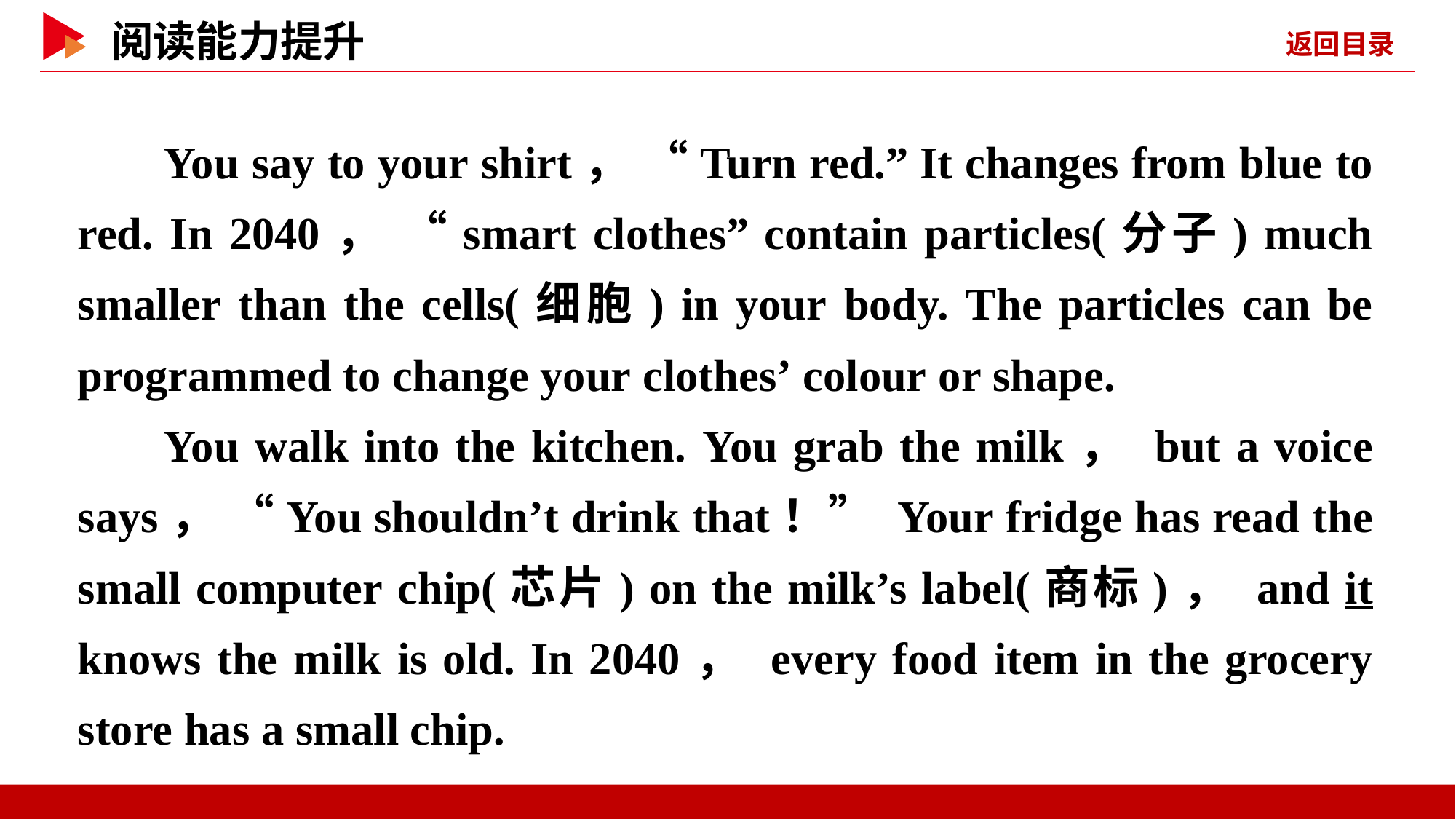

You say to your shirt， “Turn red.” It changes from blue to red. In 2040， “smart clothes” contain particles(分子) much smaller than the cells(细胞) in your body. The particles can be programmed to change your clothes’ colour or shape.
You walk into the kitchen. You grab the milk， but a voice says， “You shouldn’t drink that！” Your fridge has read the small computer chip(芯片) on the milk’s label(商标)， and it knows the milk is old. In 2040， every food item in the grocery store has a small chip.